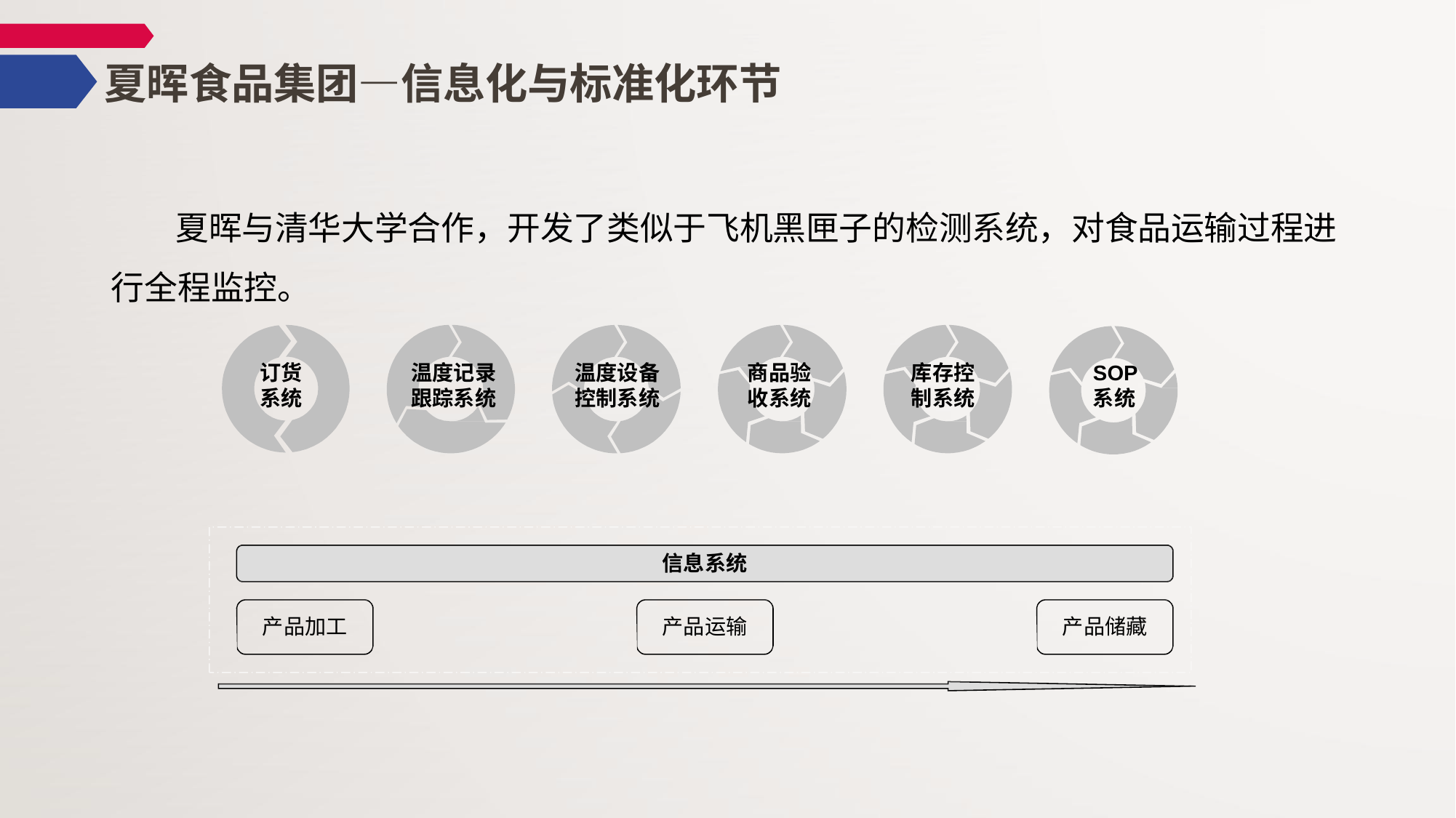

# 夏晖食品集团—信息化与标准化环节
夏晖与清华大学合作，开发了类似于飞机黑匣子的检测系统，对食品运输过程进 行全程监控。

订货 系统
温度记录 跟踪系统
温度设备 控制系统
商品验 收系统
库存控 制系统
SOP
系统

信息系统

产品加工
产品运输
产品储藏